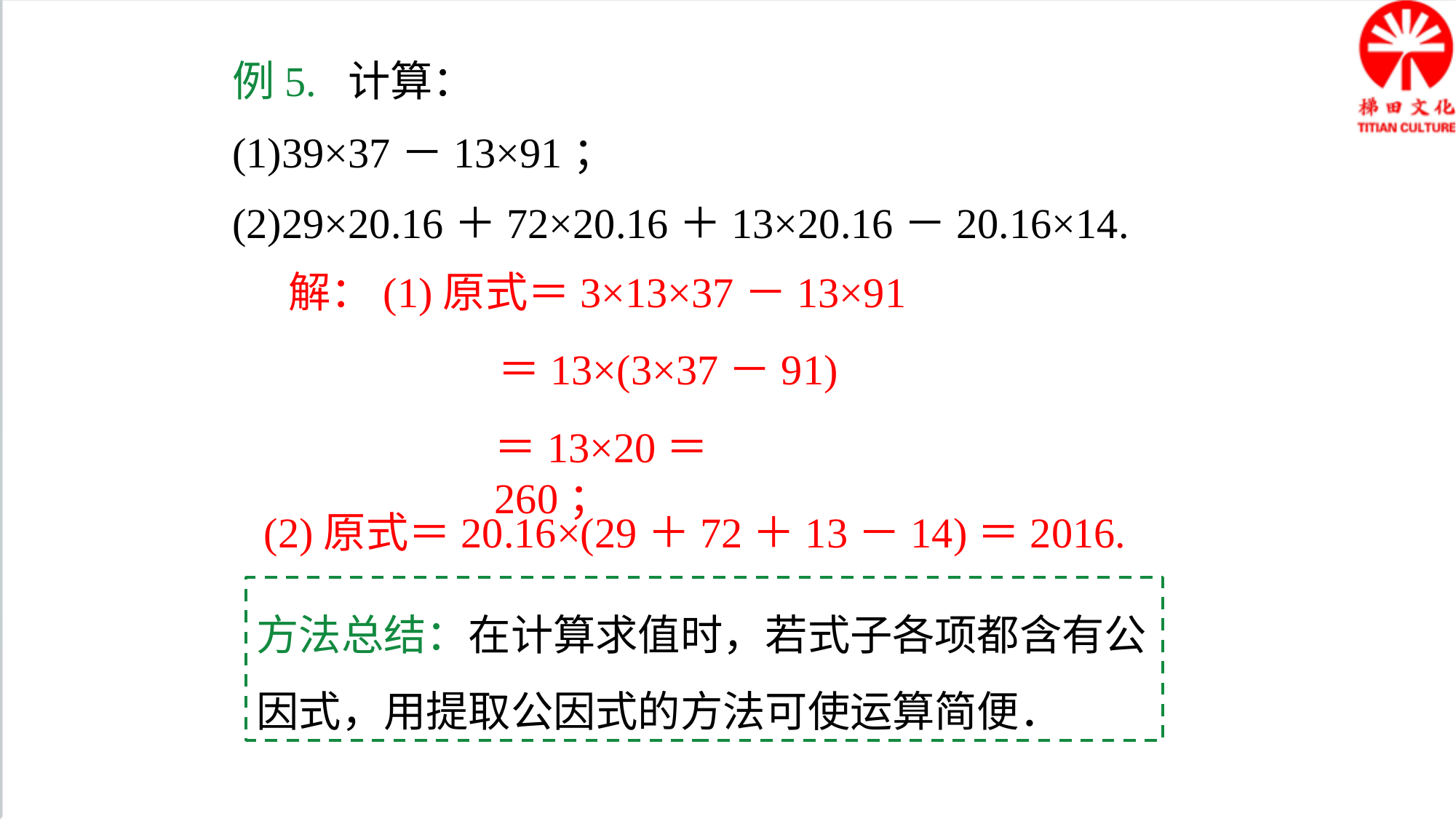

例5.  计算：
(1)39×37－13×91；
(2)29×20.16＋72×20.16＋13×20.16－20.16×14.
解：(1)原式＝3×13×37－13×91
＝13×(3×37－91)
＝13×20＝260；
(2)原式＝20.16×(29＋72＋13－14)＝2016.
方法总结：在计算求值时，若式子各项都含有公因式，用提取公因式的方法可使运算简便．